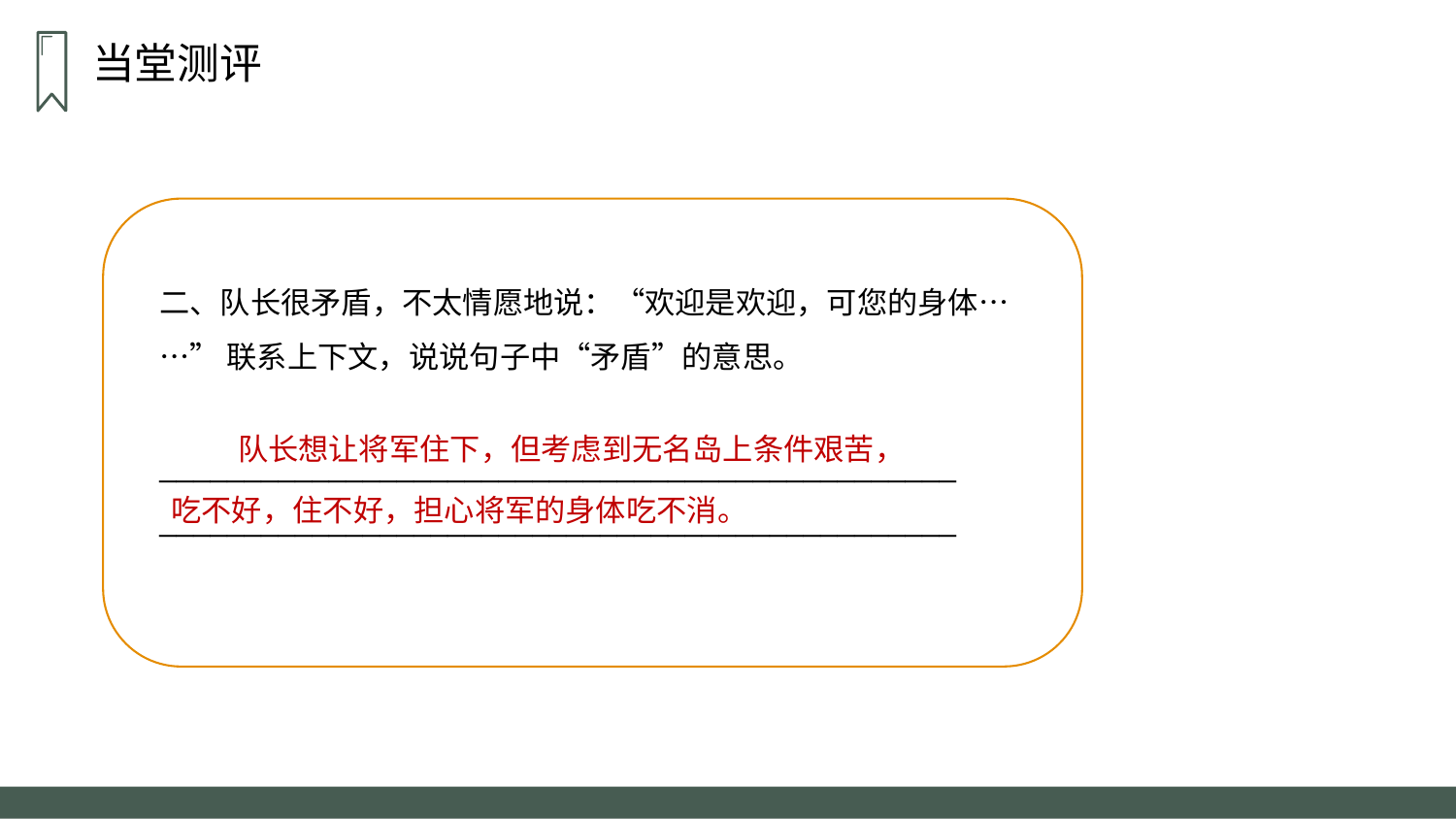

当堂测评

二、队长很矛盾，不太情愿地说：“欢迎是欢迎，可您的身体……” 联系上下文，说说句子中“矛盾”的意思。

_______________________________________________
_______________________________________________

队长想让将军住下，但考虑到无名岛上条件艰苦，
吃不好，住不好，担心将军的身体吃不消。